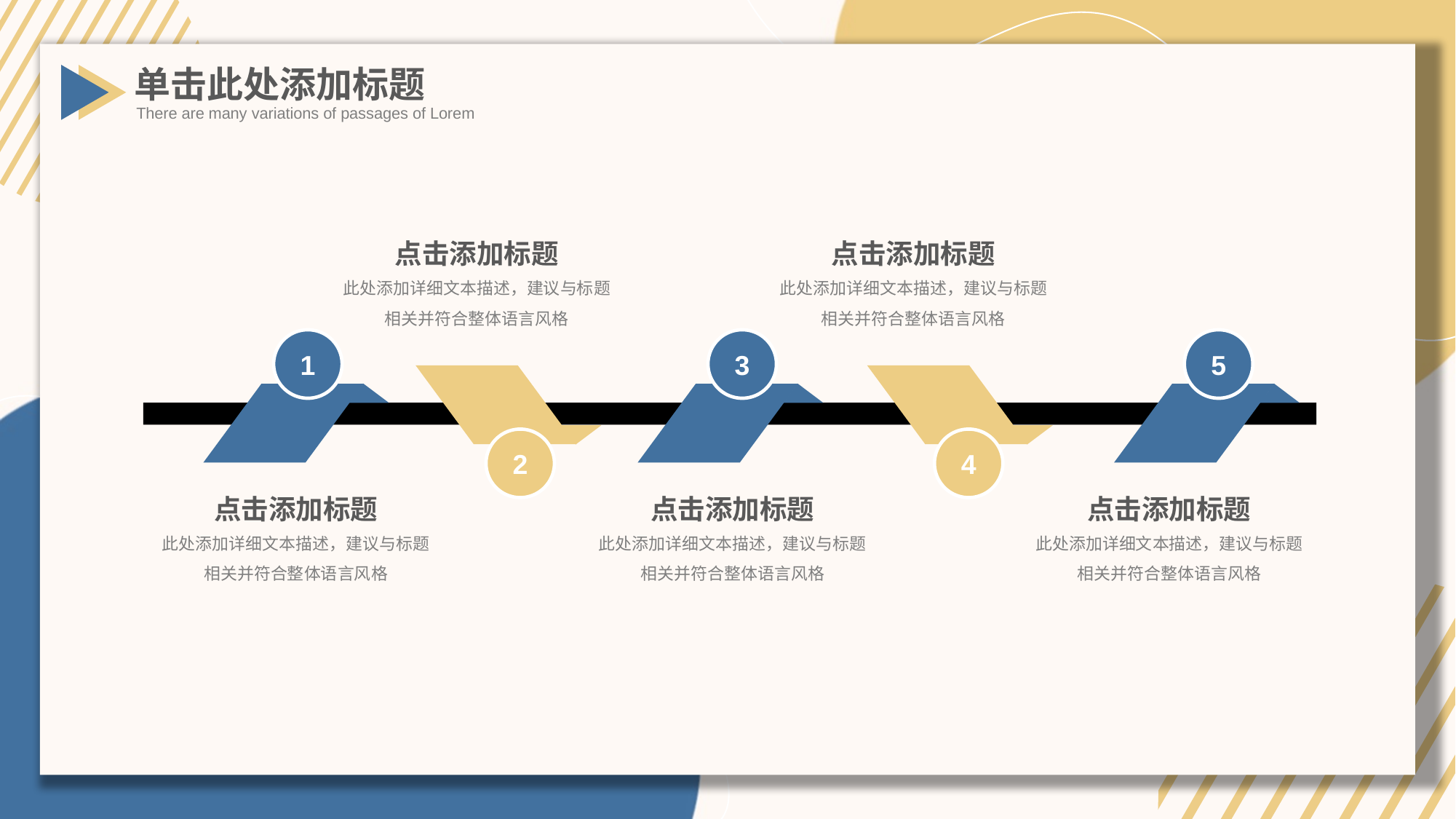

单击此处添加标题

There are many variations of passages of Lorem
点击添加标题
点击添加标题
此处添加详细文本描述，建议与标题相关并符合整体语言风格
此处添加详细文本描述，建议与标题相关并符合整体语言风格
1
3
5

2
4
点击添加标题
点击添加标题
点击添加标题
此处添加详细文本描述，建议与标题相关并符合整体语言风格
此处添加详细文本描述，建议与标题相关并符合整体语言风格
此处添加详细文本描述，建议与标题相关并符合整体语言风格